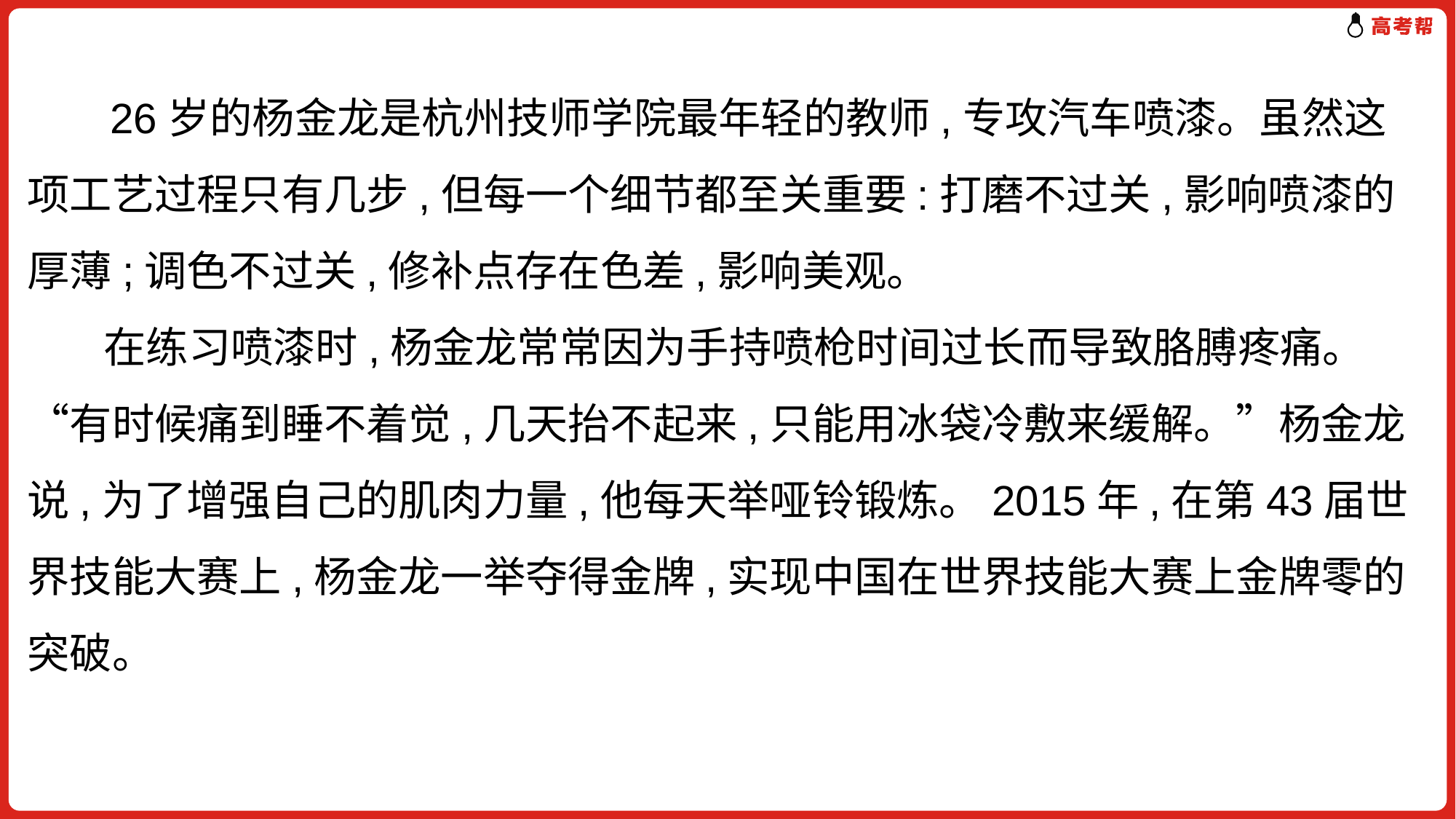

26岁的杨金龙是杭州技师学院最年轻的教师,专攻汽车喷漆。虽然这项工艺过程只有几步,但每一个细节都至关重要:打磨不过关,影响喷漆的厚薄;调色不过关,修补点存在色差,影响美观。
       在练习喷漆时,杨金龙常常因为手持喷枪时间过长而导致胳膊疼痛。“有时候痛到睡不着觉,几天抬不起来,只能用冰袋冷敷来缓解。”杨金龙说,为了增强自己的肌肉力量,他每天举哑铃锻炼。2015年,在第43届世界技能大赛上,杨金龙一举夺得金牌,实现中国在世界技能大赛上金牌零的突破。